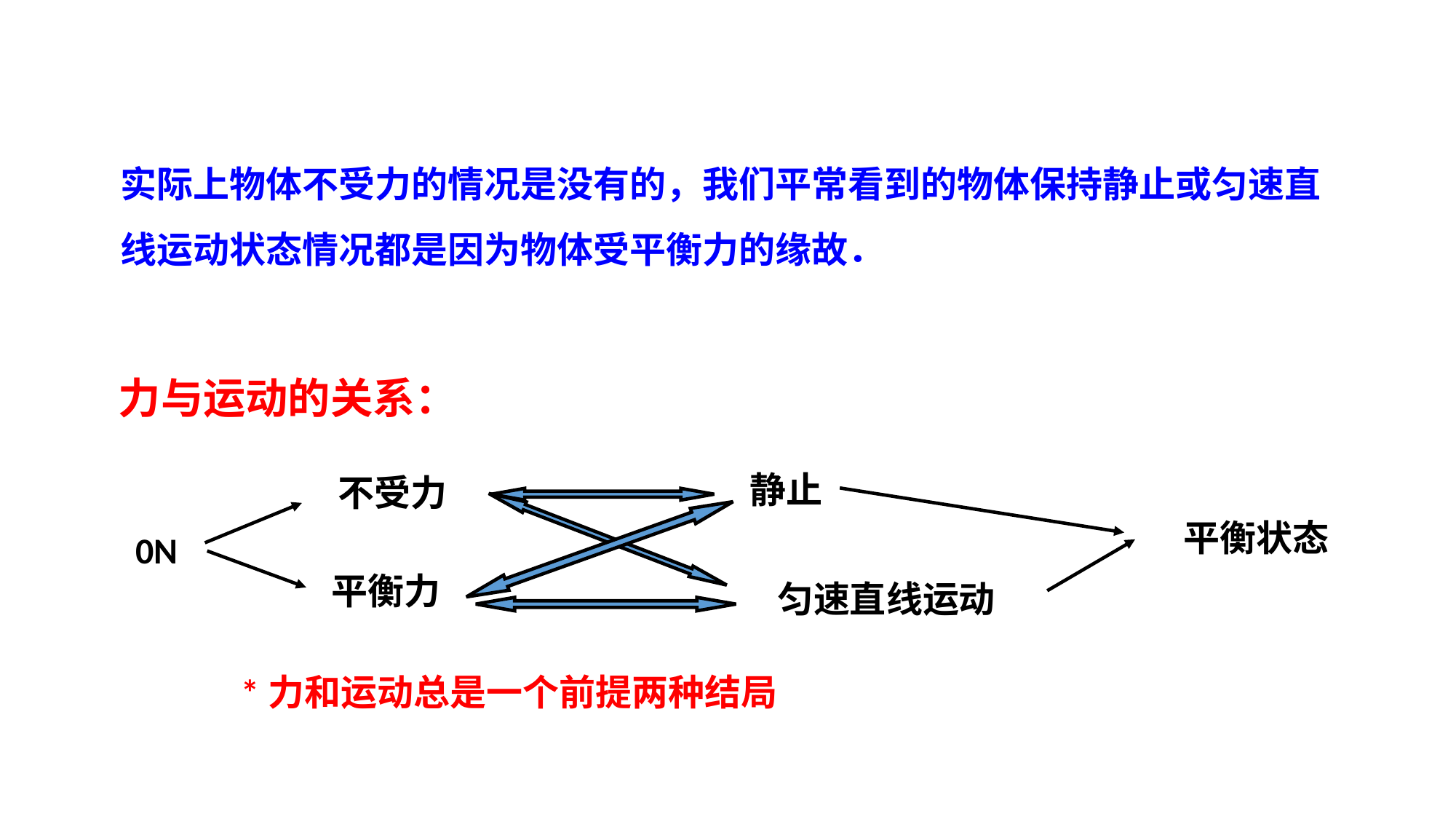

实际上物体不受力的情况是没有的，我们平常看到的物体保持静止或匀速直线运动状态情况都是因为物体受平衡力的缘故．
力与运动的关系：
静止
不受力

平衡状态
0N

平衡力
匀速直线运动

*力和运动总是一个前提两种结局